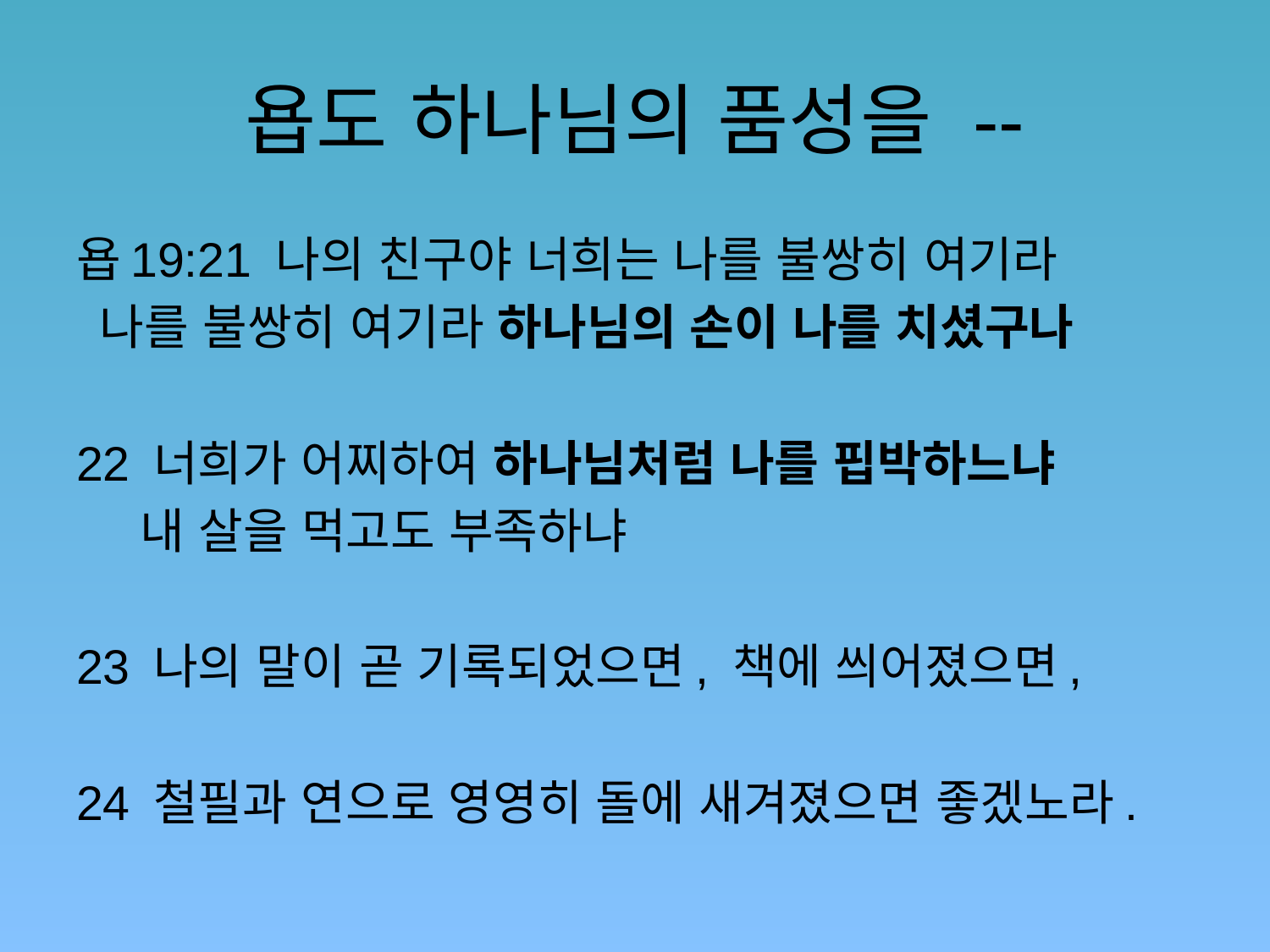

# 욥도 하나님의 품성을 --
욥19:21 나의 친구야 너희는 나를 불쌍히 여기라
 나를 불쌍히 여기라 하나님의 손이 나를 치셨구나

22 너희가 어찌하여 하나님처럼 나를 핍박하느냐
    내 살을 먹고도 부족하냐

23 나의 말이 곧 기록되었으면, 책에 씌어졌으면,

24 철필과 연으로 영영히 돌에 새겨졌으면 좋겠노라.